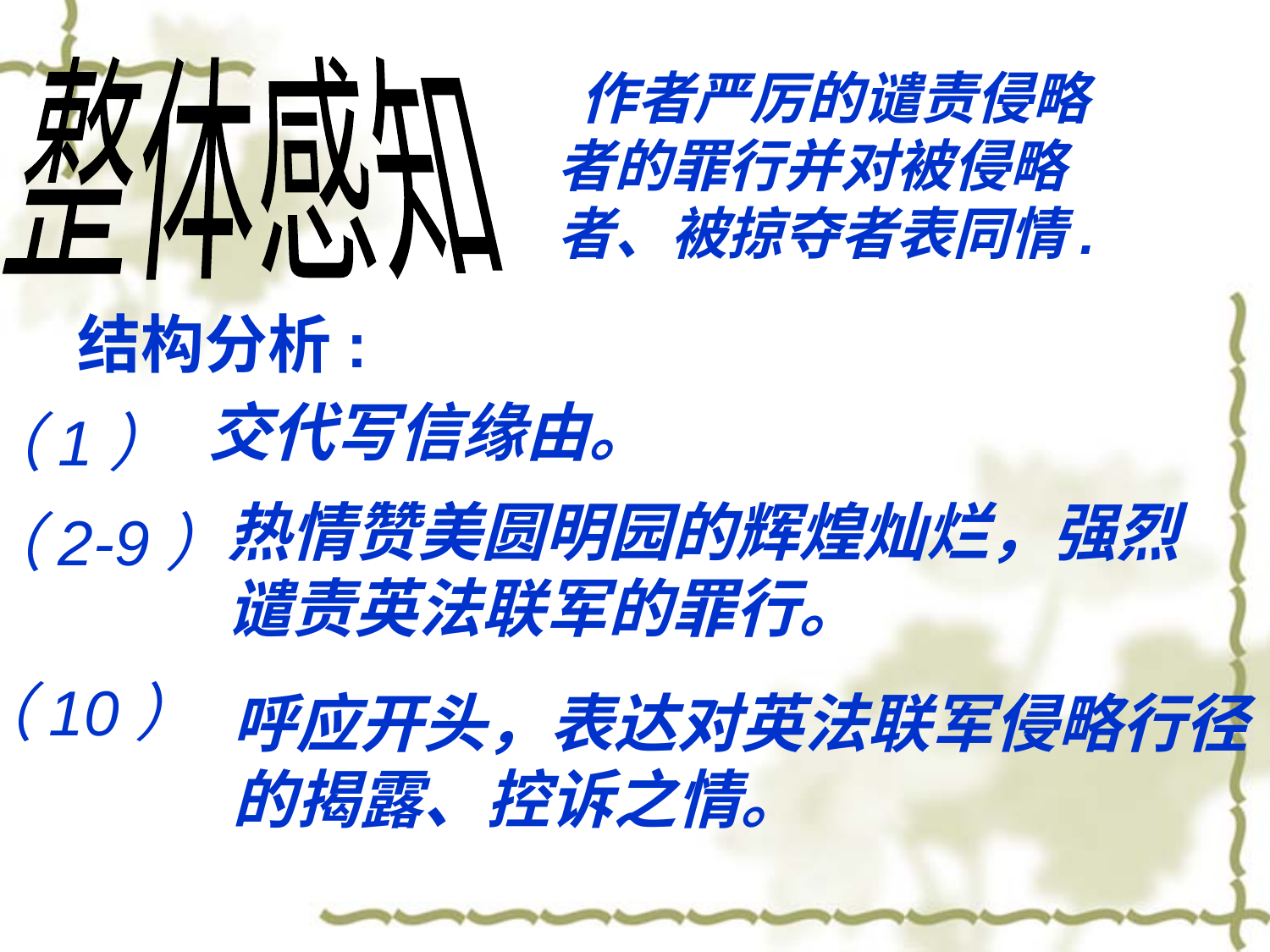

整体感知
 作者严厉的谴责侵略者的罪行并对被侵略者、被掠夺者表同情.
结构分析:
交代写信缘由。
（1）
热情赞美圆明园的辉煌灿烂，强烈谴责英法联军的罪行。
（2-9）
（10）
呼应开头，表达对英法联军侵略行径的揭露、控诉之情。